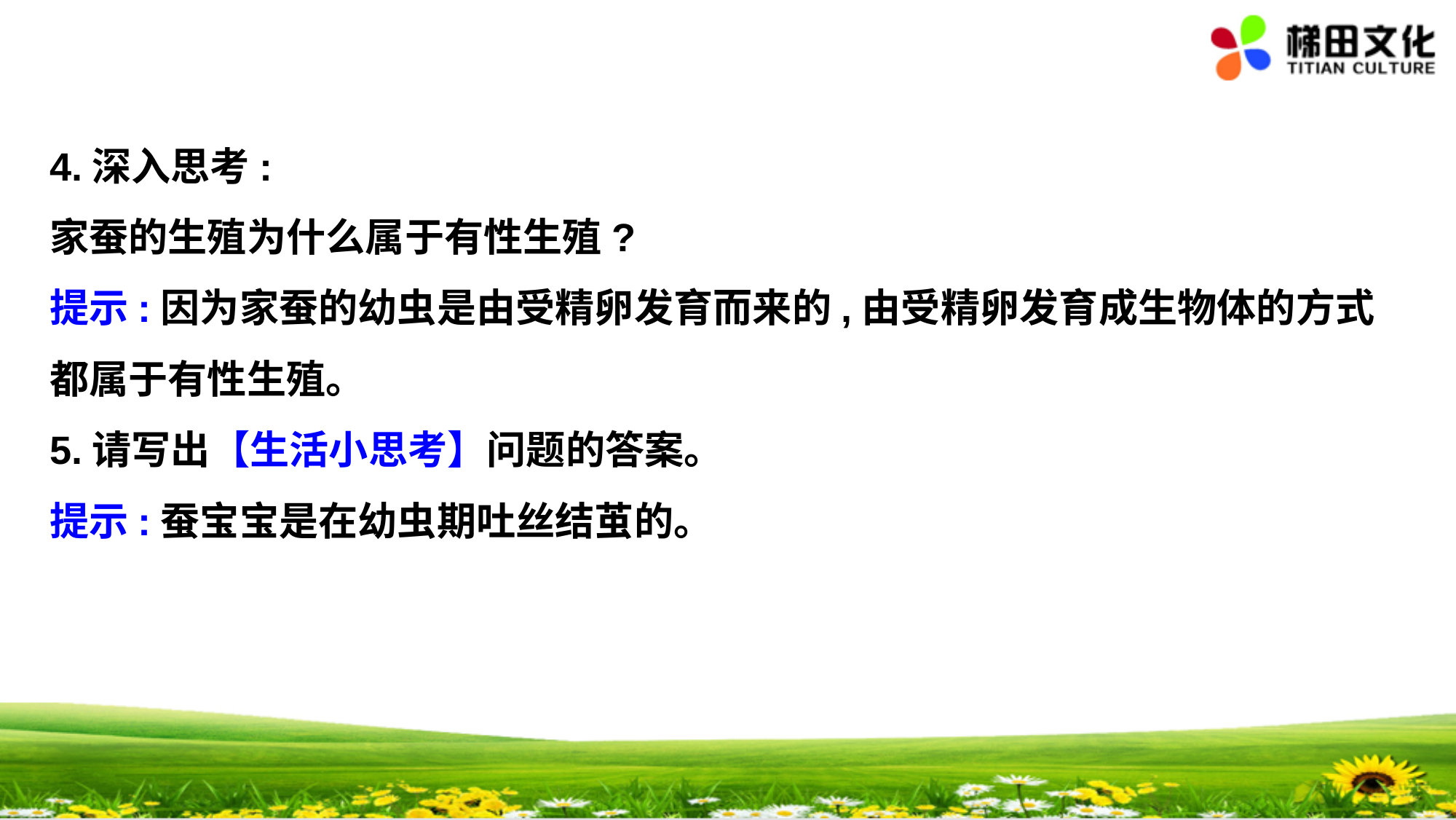

4.深入思考:
家蚕的生殖为什么属于有性生殖?
提示:因为家蚕的幼虫是由受精卵发育而来的,由受精卵发育成生物体的方式都属于有性生殖。
5.请写出【生活小思考】问题的答案。
提示:蚕宝宝是在幼虫期吐丝结茧的。